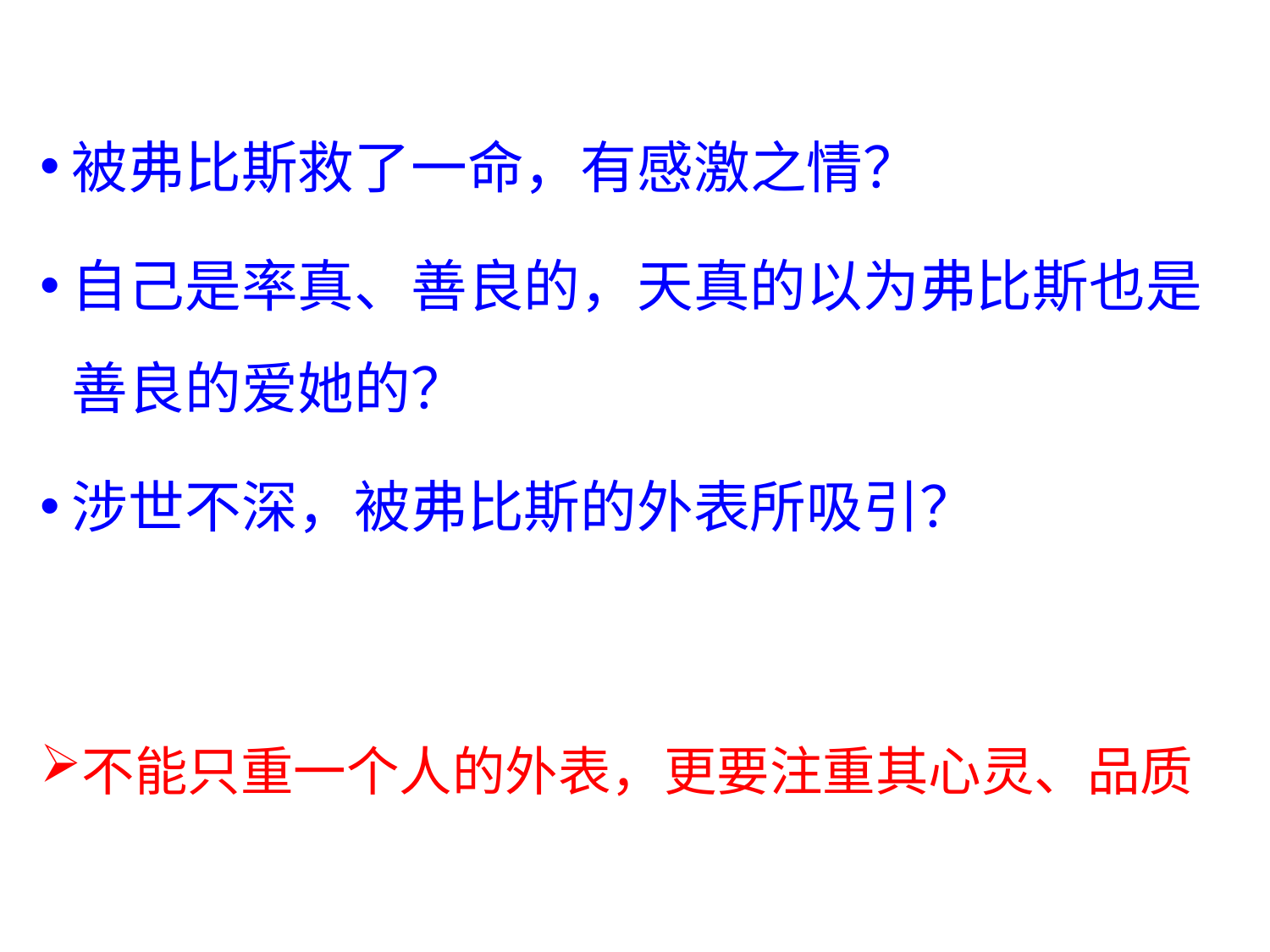

被弗比斯救了一命，有感激之情？
自己是率真、善良的，天真的以为弗比斯也是善良的爱她的？
涉世不深，被弗比斯的外表所吸引？

不能只重一个人的外表，更要注重其心灵、品质